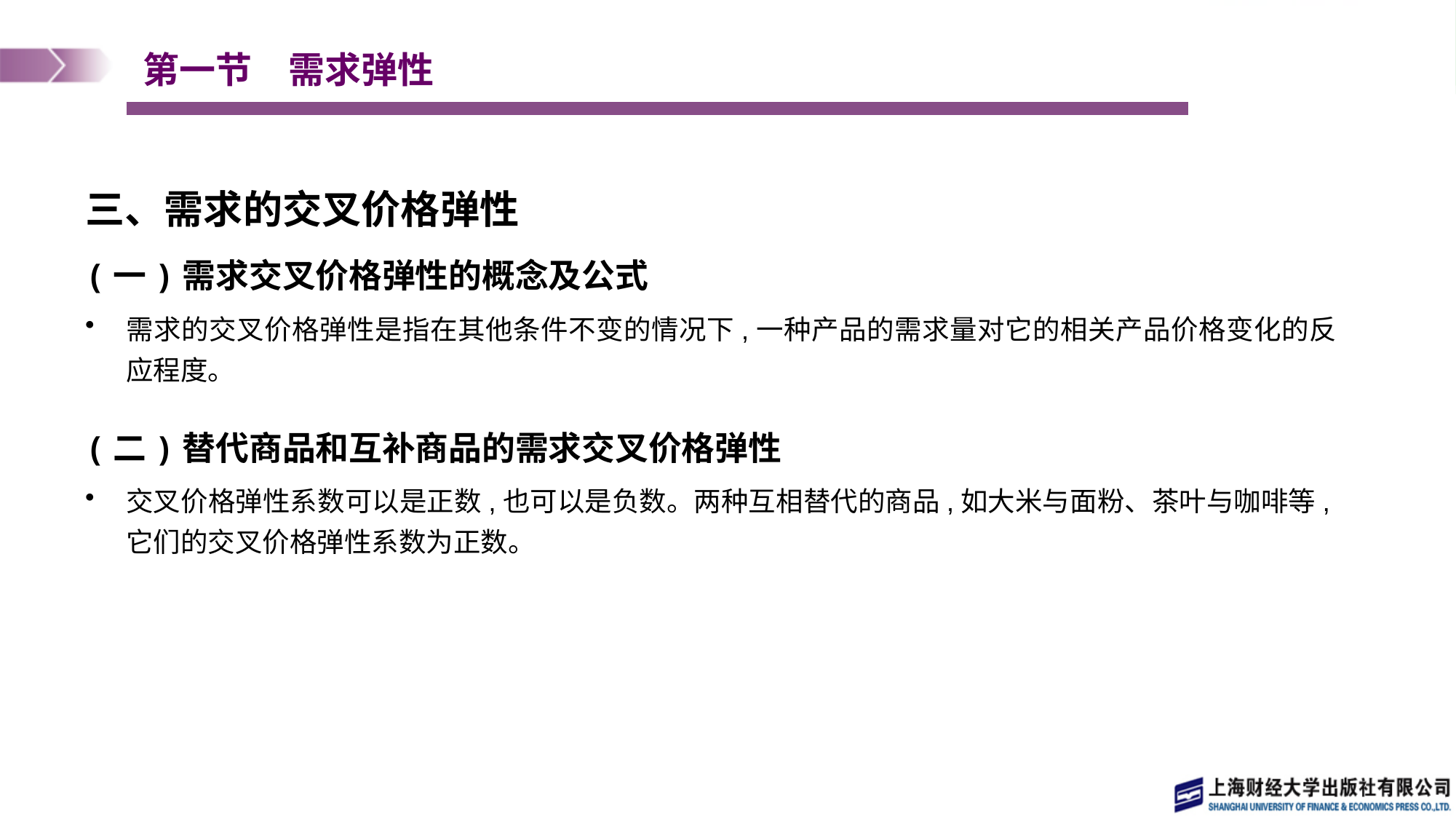

# 第一节　需求弹性
三、需求的交叉价格弹性
(一)需求交叉价格弹性的概念及公式
需求的交叉价格弹性是指在其他条件不变的情况下,一种产品的需求量对它的相关产品价格变化的反应程度。
(二)替代商品和互补商品的需求交叉价格弹性
交叉价格弹性系数可以是正数,也可以是负数。两种互相替代的商品,如大米与面粉、茶叶与咖啡等,它们的交叉价格弹性系数为正数。